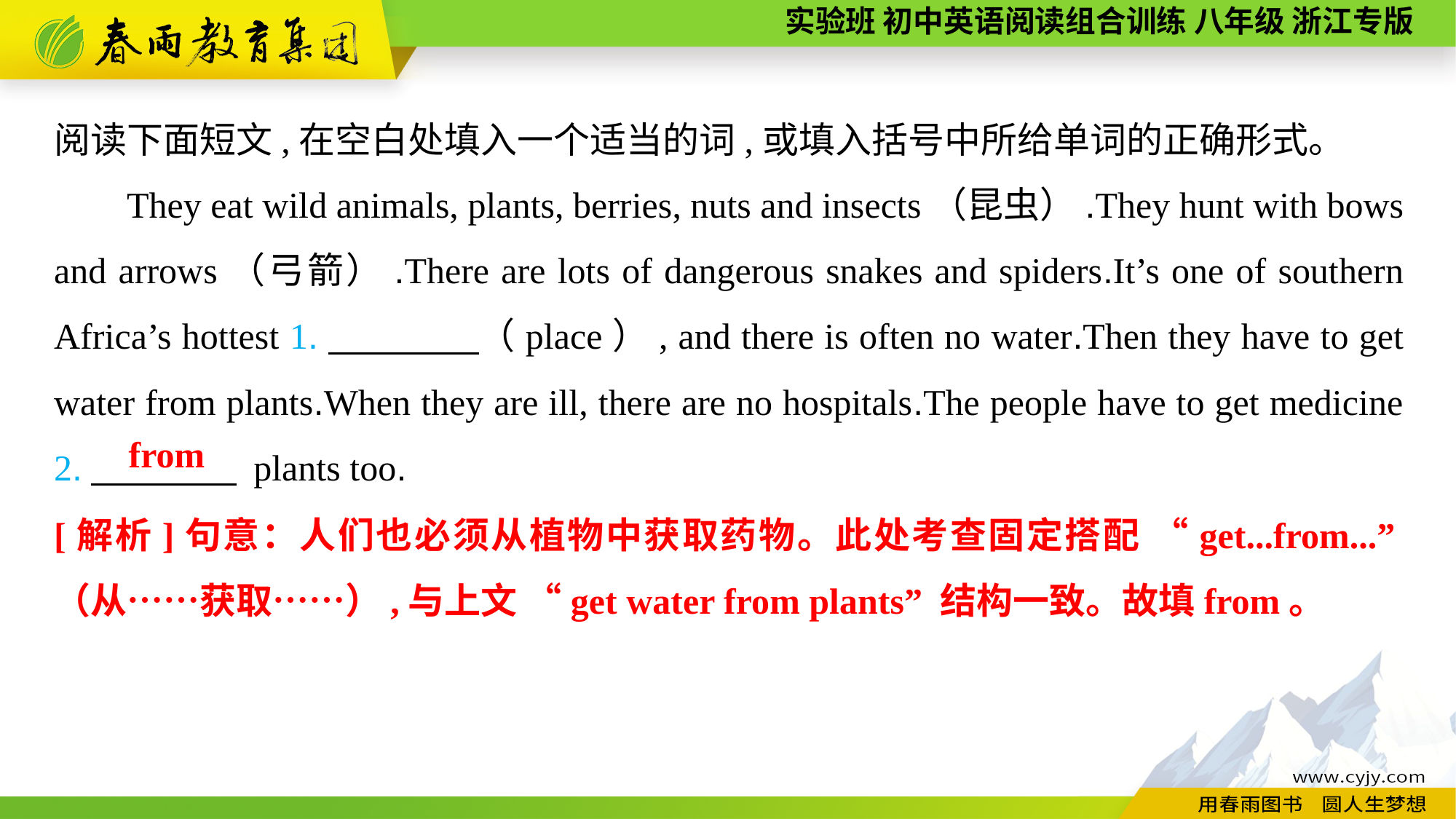

阅读下面短文,在空白处填入一个适当的词,或填入括号中所给单词的正确形式。
They eat wild animals, plants, berries, nuts and insects（昆虫）.They hunt with bows and arrows（弓箭）.There are lots of dangerous snakes and spiders.It’s one of southern Africa’s hottest 1.　　　　（place）, and there is often no water.Then they have to get water from plants.When they are ill, there are no hospitals.The people have to get medicine 2.　　　　 plants too.
from
[解析]句意：人们也必须从植物中获取药物。此处考查固定搭配 “get...from...”（从……获取……）,与上文 “get water from plants” 结构一致。故填from。